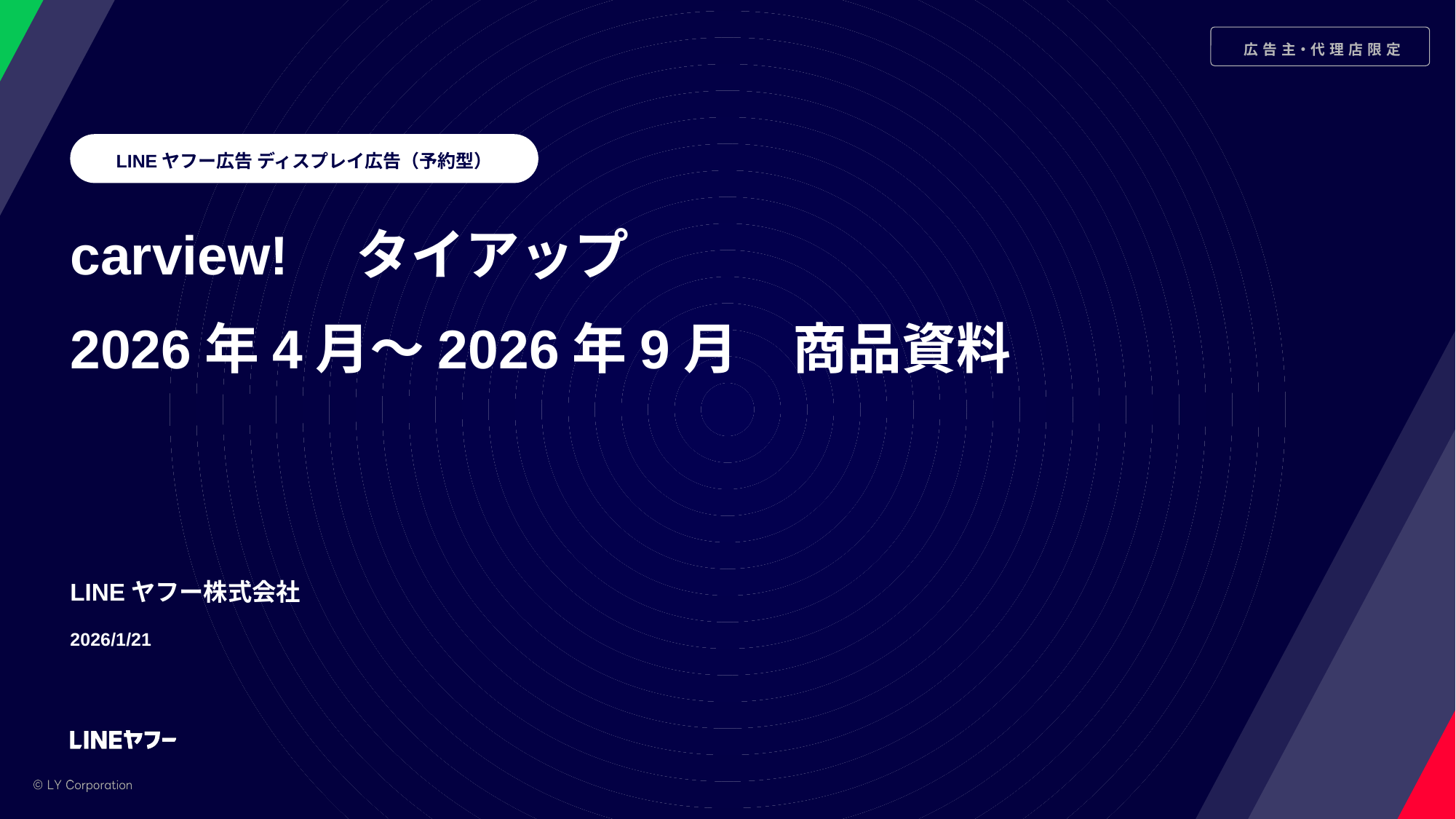

LINEヤフー広告 ディスプレイ広告（予約型）
carview!　タイアップ
2026年4月～2026年9月　商品資料
LINEヤフー株式会社
2026/1/21